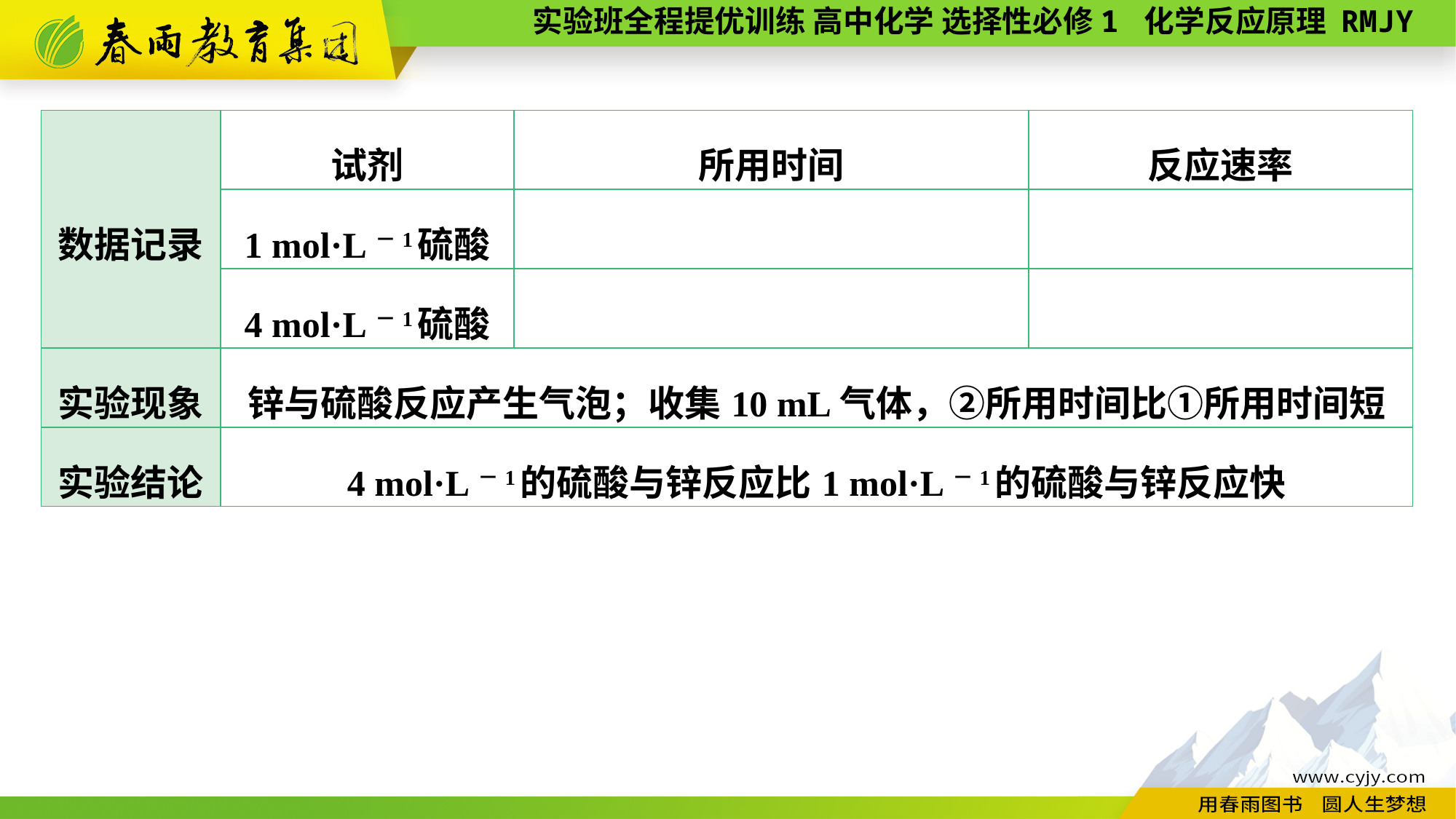

| 数据记录 | 试剂 | 所用时间 | 反应速率 |
| --- | --- | --- | --- |
|  | 1 mol·L－1硫酸 |  |  |
|  | 4 mol·L－1硫酸 |  |  |
| 实验现象 | 锌与硫酸反应产生气泡；收集10 mL气体，②所用时间比①所用时间短 |  |  |
| 实验结论 | 4 mol·L－1的硫酸与锌反应比1 mol·L－1的硫酸与锌反应快 |  |  |